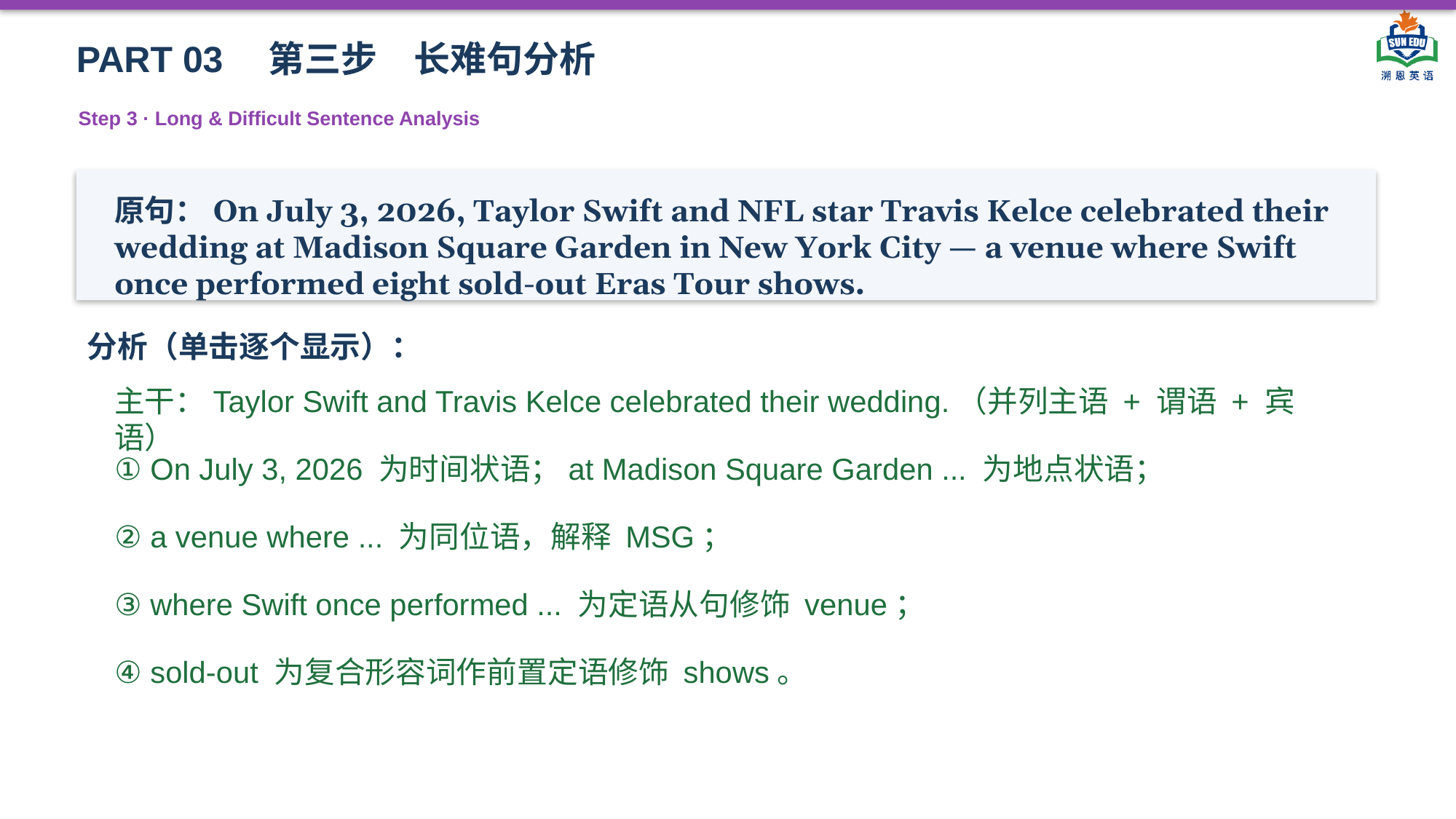

PART 03　第三步　长难句分析
Step 3 · Long & Difficult Sentence Analysis

原句：On July 3, 2026, Taylor Swift and NFL star Travis Kelce celebrated their wedding at Madison Square Garden in New York City — a venue where Swift once performed eight sold-out Eras Tour shows.
分析（单击逐个显示）：
主干：Taylor Swift and Travis Kelce celebrated their wedding.（并列主语 + 谓语 + 宾语）
① On July 3, 2026 为时间状语；at Madison Square Garden ... 为地点状语；
② a venue where ... 为同位语，解释 MSG；
③ where Swift once performed ... 为定语从句修饰 venue；
④ sold-out 为复合形容词作前置定语修饰 shows。